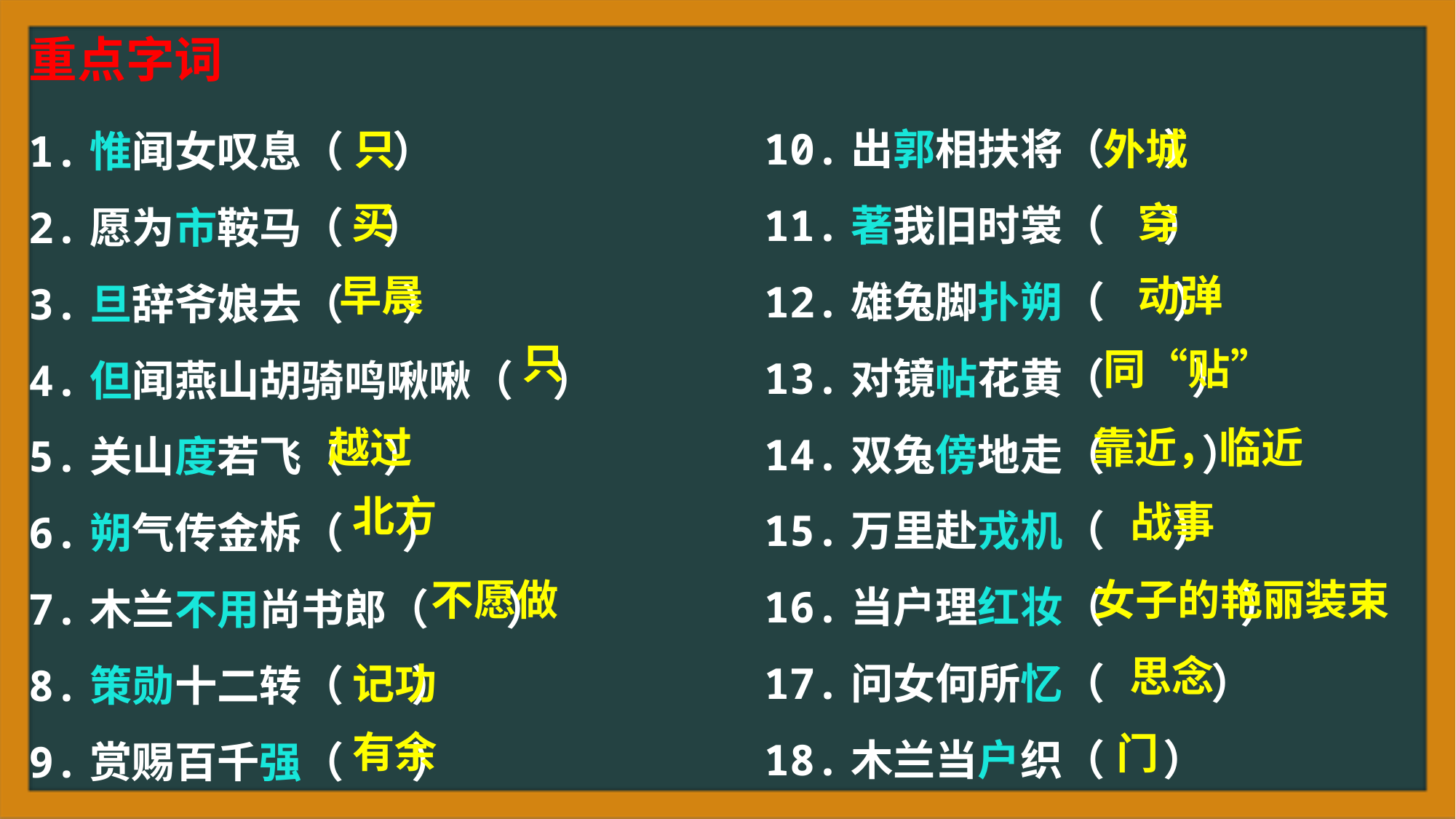

重点字词
10.出郭相扶将（      ）
11.著我旧时裳（      ）
12.雄兔脚扑朔（       ）
13.对镜帖花黄（         ）
14.双兔傍地走（          ）
15.万里赴戎机（       ）
16.当户理红妆（              ）
17.问女何所忆（           ）
18.木兰当户织（      ）
1.惟闻女叹息（     ）
2.愿为市鞍马（    ）
3.旦辞爷娘去（      ）
4.但闻燕山胡骑鸣啾啾（    ）
5.关山度若飞（    ）
6.朔气传金柝（      ）
7.木兰不用尚书郎（        ）
8.策勋十二转（       ）
9.赏赐百千强（       ）
只
外城
买
穿
早晨
动弹
只
同“贴”
越过
靠近，临近
北方
战事
女子的艳丽装束
不愿做
思念
记功
有余
门